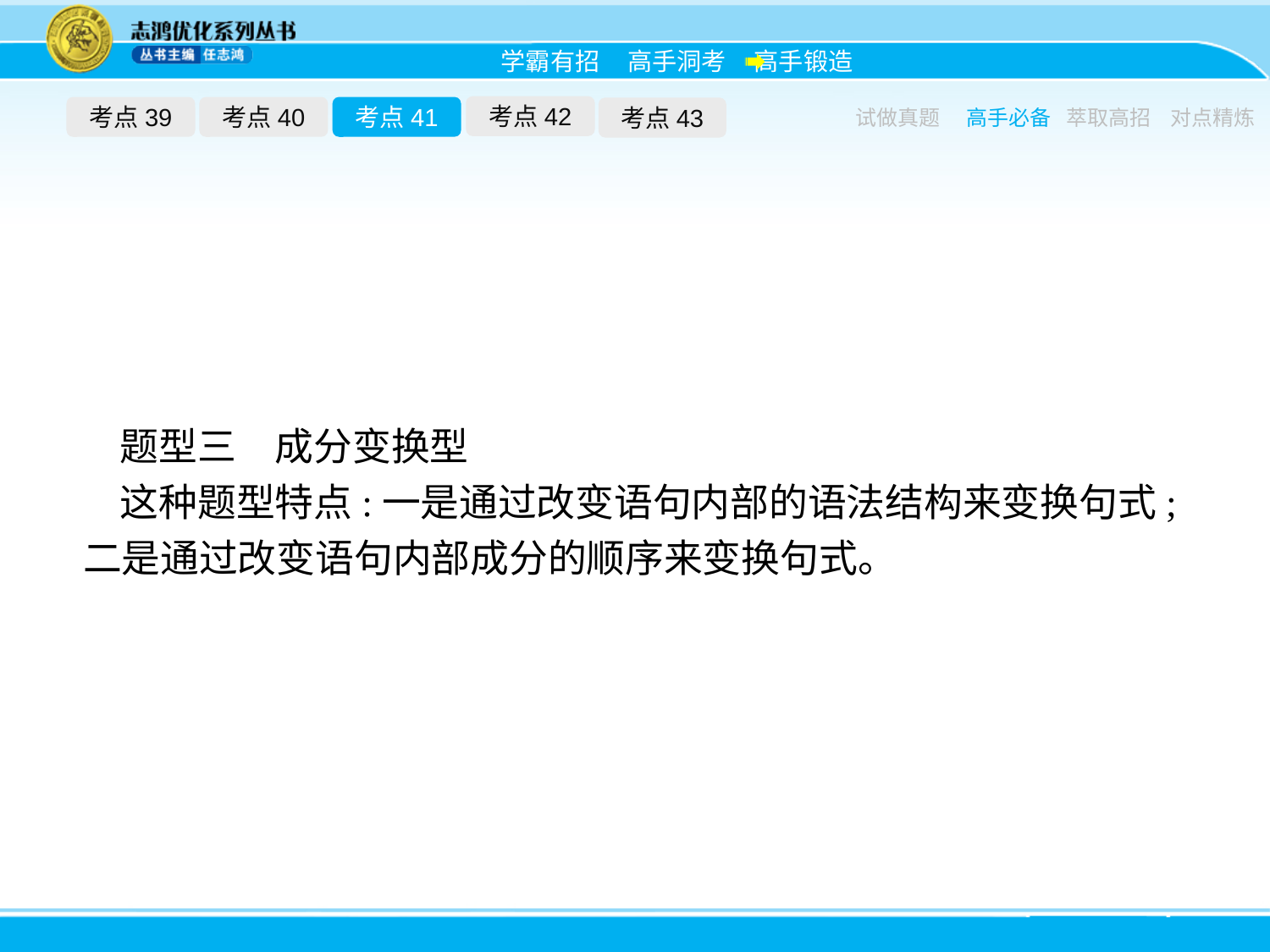

考点42
考点39
考点40
考点41
考点43
试做真题
高手必备
萃取高招
对点精炼
题型三　成分变换型
这种题型特点:一是通过改变语句内部的语法结构来变换句式;二是通过改变语句内部成分的顺序来变换句式。